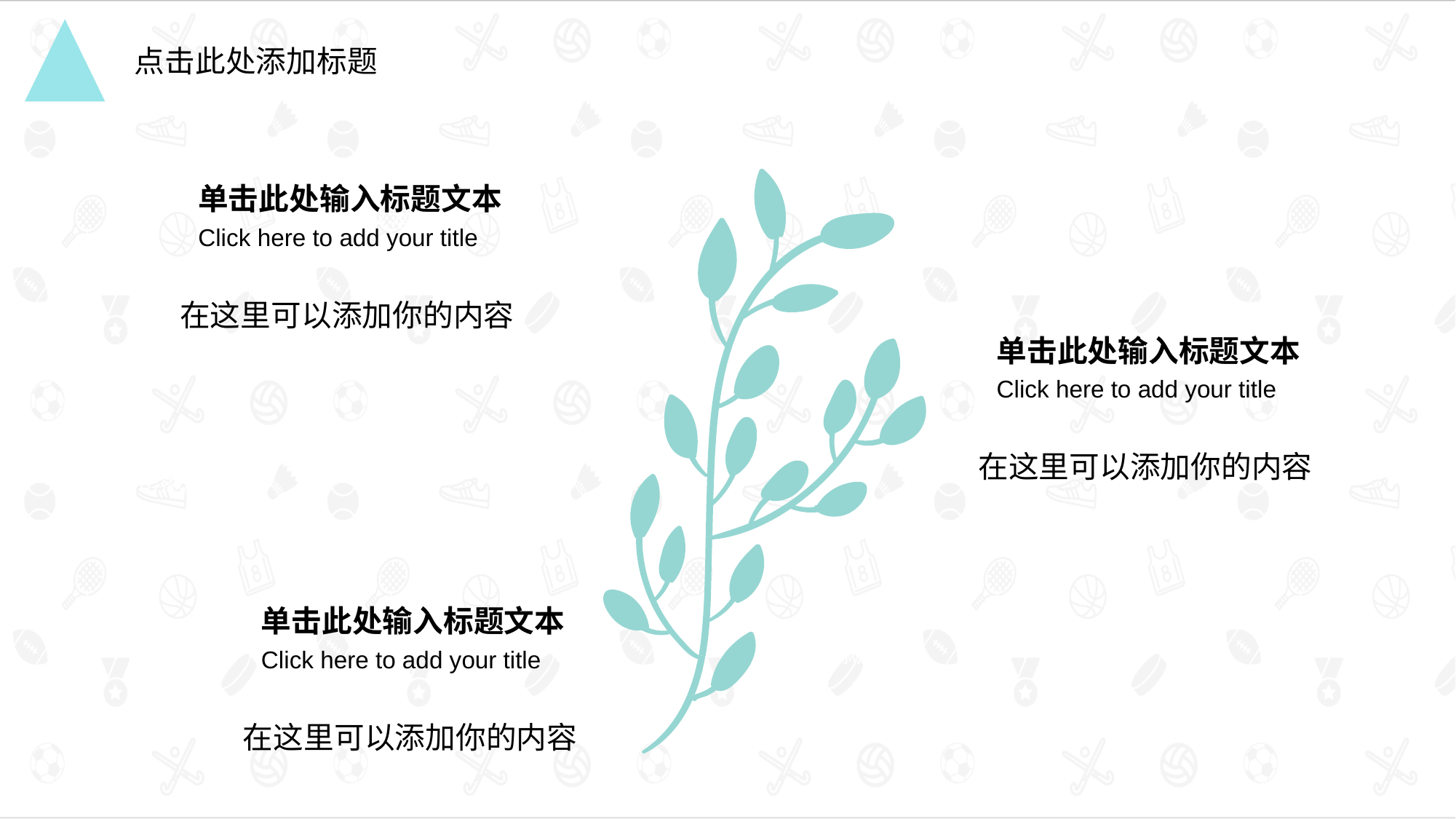

点击此处添加标题
单击此处输入标题文本
Click here to add your title

点击添加文本
在这里可以添加你的内容
单击此处输入标题文本
Click here to add your title

点击添加文本
在这里可以添加你的内容
点击添加文本

单击此处输入标题文本
Click here to add your title

点击添加文本
在这里可以添加你的内容